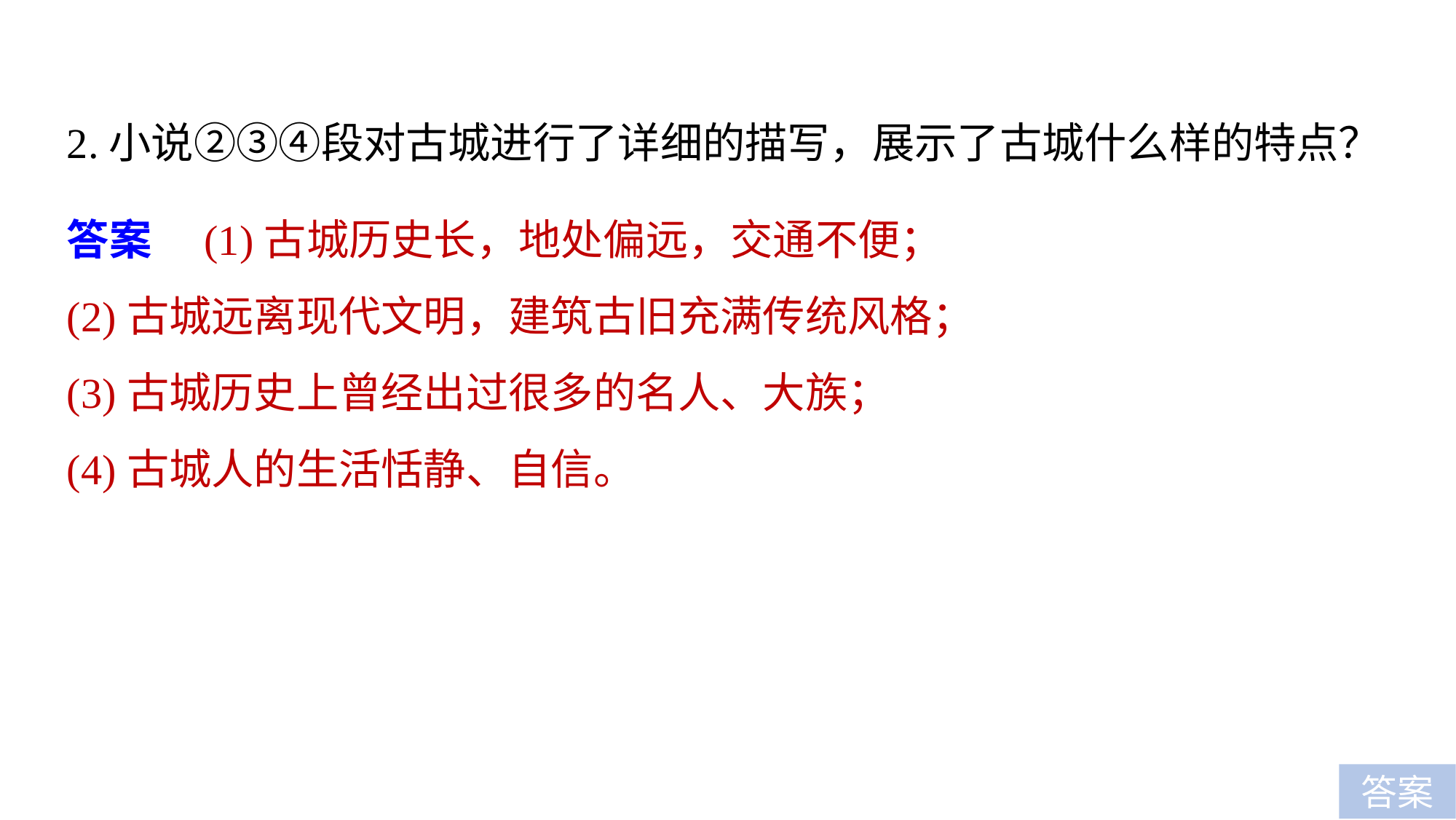

2.小说②③④段对古城进行了详细的描写，展示了古城什么样的特点？
答案　(1)古城历史长，地处偏远，交通不便；
(2)古城远离现代文明，建筑古旧充满传统风格；
(3)古城历史上曾经出过很多的名人、大族；
(4)古城人的生活恬静、自信。
答案